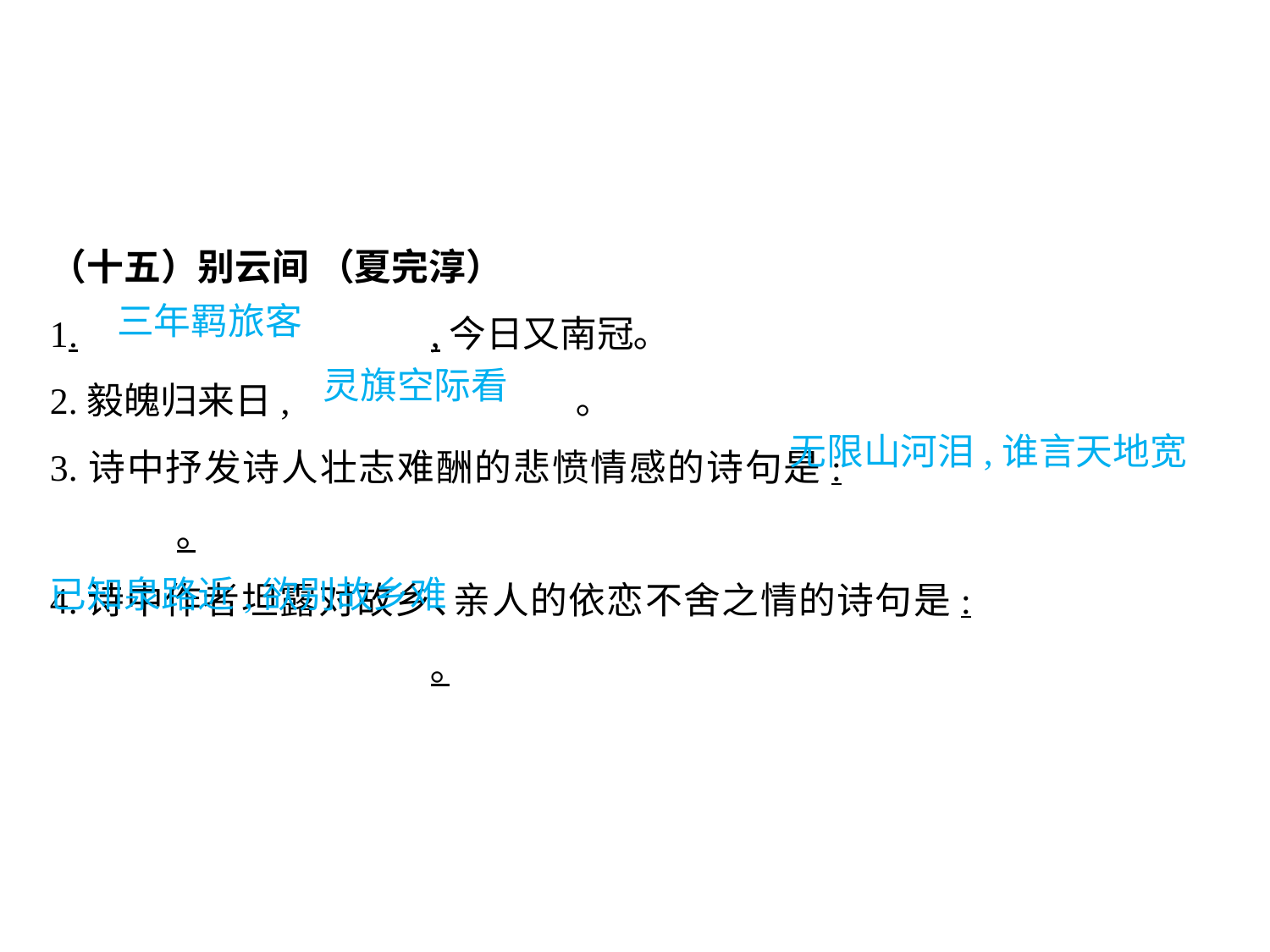

（十五）别云间 （夏完淳）
1.			,今日又南冠｡
2.毅魄归来日,			 ｡
3.诗中抒发诗人壮志难酬的悲愤情感的诗句是:					｡
4.诗中作者坦露对故乡､亲人的依恋不舍之情的诗句是:					｡
三年羁旅客
灵旗空际看
无限山河泪,谁言天地宽
									   已知泉路近,欲别故乡难